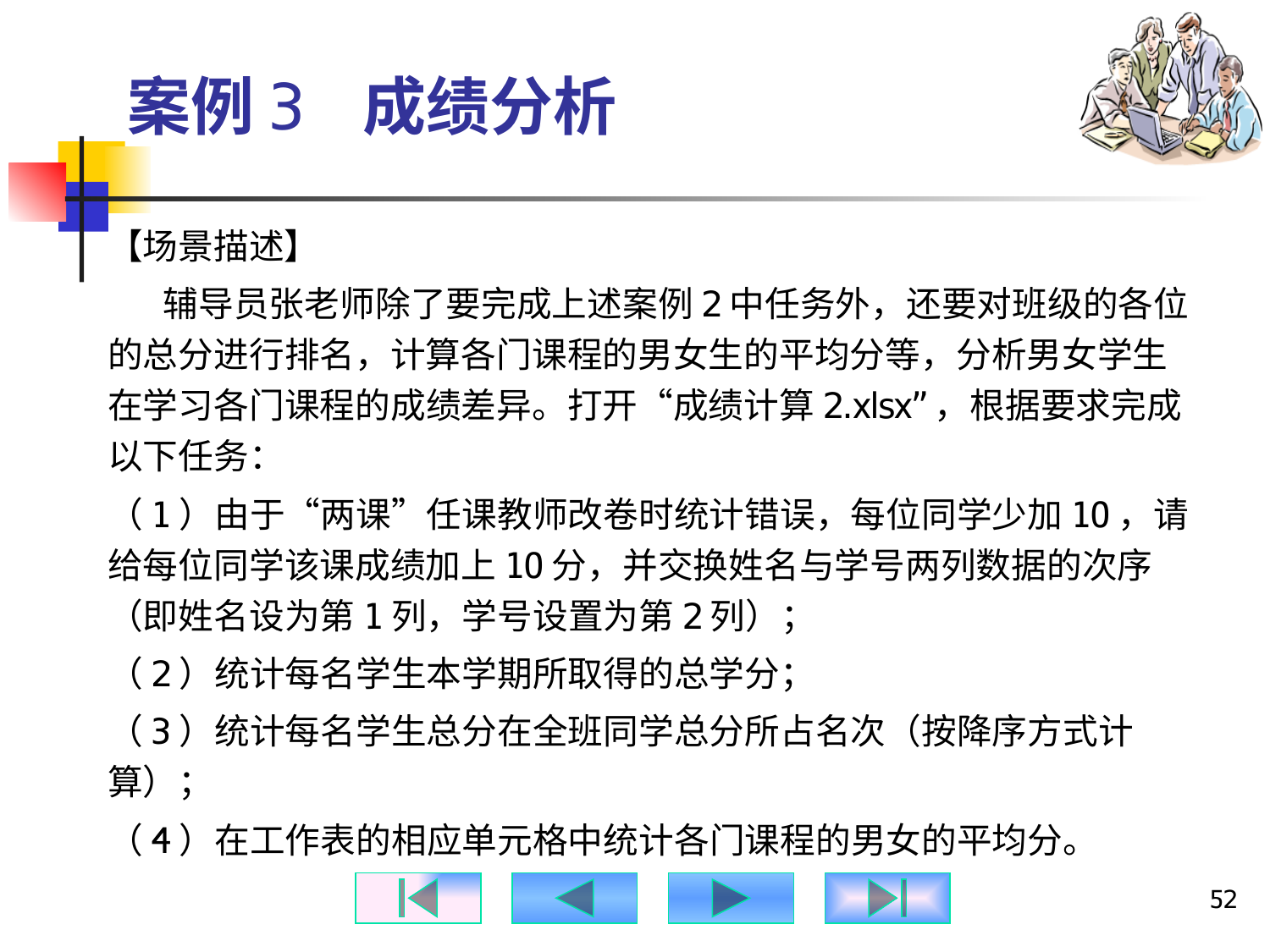

# 案例3  成绩分析
【场景描述】
      辅导员张老师除了要完成上述案例2中任务外，还要对班级的各位的总分进行排名，计算各门课程的男女生的平均分等，分析男女学生在学习各门课程的成绩差异。打开“成绩计算2.xlsx”，根据要求完成以下任务：
（1）由于“两课”任课教师改卷时统计错误，每位同学少加10，请给每位同学该课成绩加上10分，并交换姓名与学号两列数据的次序（即姓名设为第1列，学号设置为第2列）；
（2）统计每名学生本学期所取得的总学分；
（3）统计每名学生总分在全班同学总分所占名次（按降序方式计算）；
（4）在工作表的相应单元格中统计各门课程的男女的平均分。

52